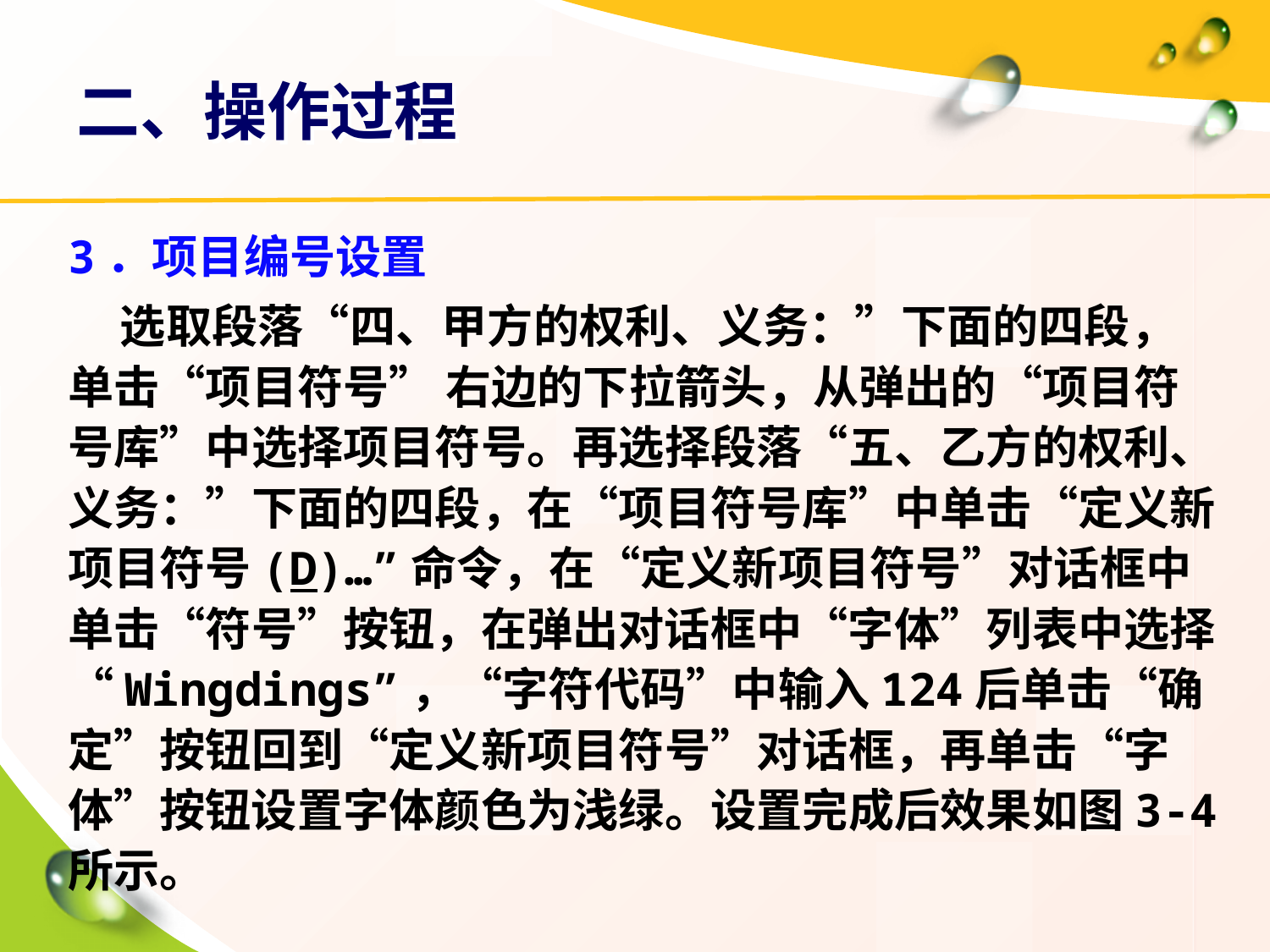

# 二、操作过程
3．项目编号设置
    选取段落“四、甲方的权利、义务：”下面的四段，单击“项目符号” 右边的下拉箭头，从弹出的“项目符号库”中选择项目符号。再选择段落“五、乙方的权利、义务：”下面的四段，在“项目符号库”中单击“定义新项目符号(D)…”命令，在“定义新项目符号”对话框中单击“符号”按钮，在弹出对话框中“字体”列表中选择“Wingdings”，“字符代码”中输入124后单击“确定”按钮回到“定义新项目符号”对话框，再单击“字体”按钮设置字体颜色为浅绿。设置完成后效果如图3-4所示。